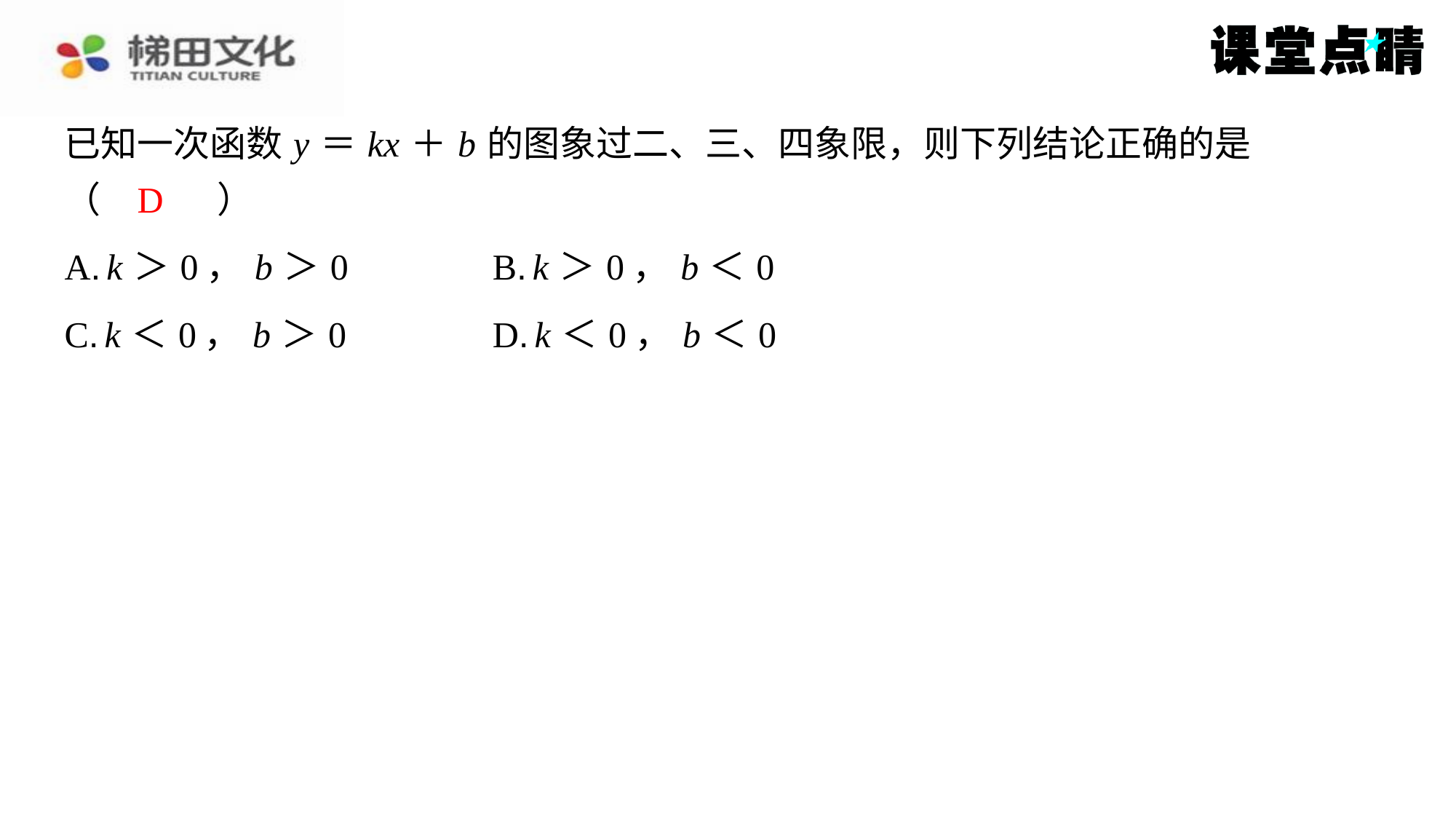

已知一次函数 y ＝ kx ＋ b 的图象过二、三、四象限，则下列结论正确的是
（　D　）
D
| A. k ＞0， b ＞0 | B. k ＞0， b ＜0 |
| --- | --- |
| C. k ＜0， b ＞0 | D. k ＜0， b ＜0 |